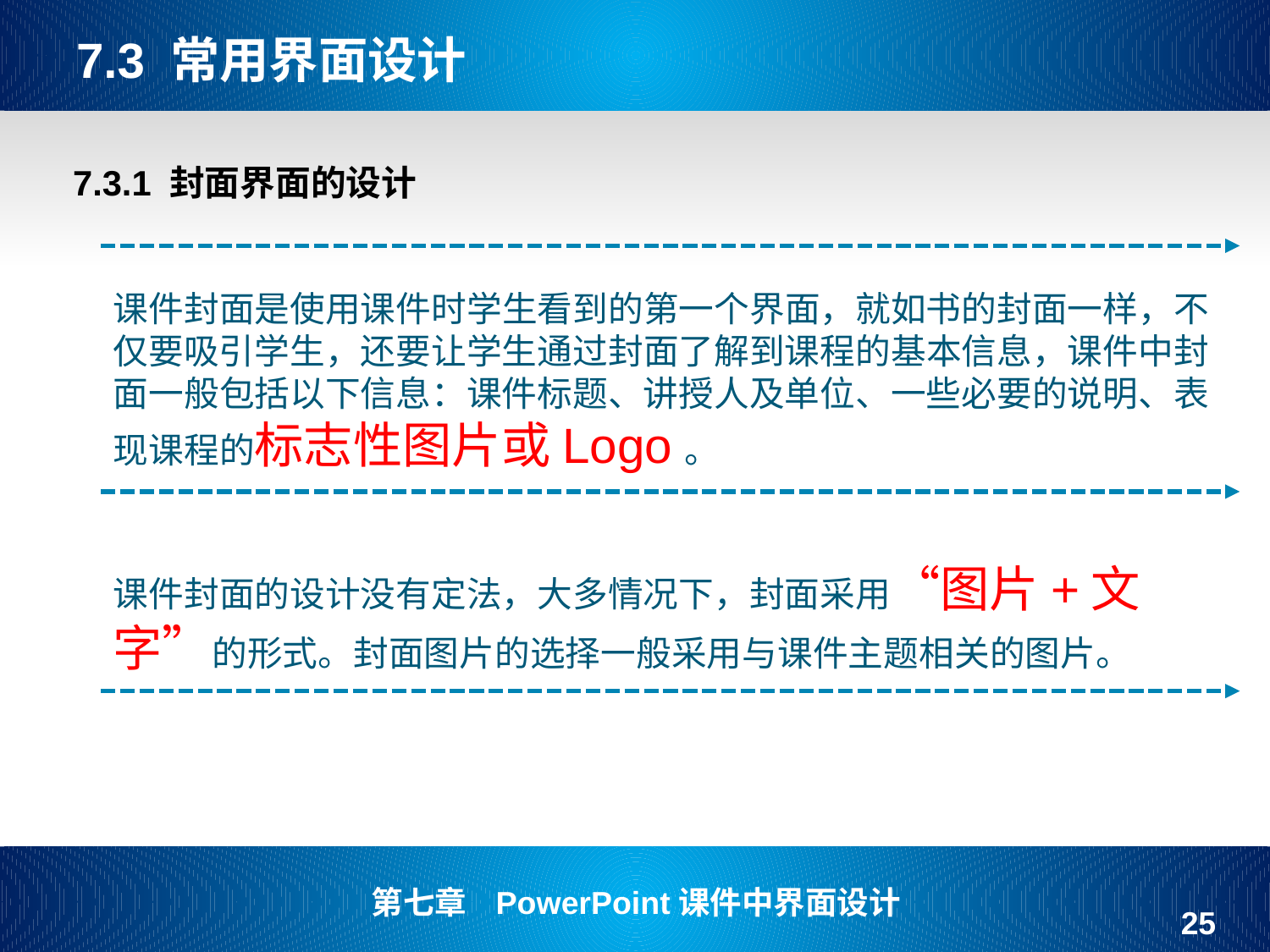

# 7.3 常用界面设计
7.3.1 封面界面的设计
课件封面是使用课件时学生看到的第一个界面，就如书的封面一样，不仅要吸引学生，还要让学生通过封面了解到课程的基本信息，课件中封面一般包括以下信息：课件标题、讲授人及单位、一些必要的说明、表现课程的标志性图片或Logo。

课件封面的设计没有定法，大多情况下，封面采用“图片+文字”的形式。封面图片的选择一般采用与课件主题相关的图片。
25